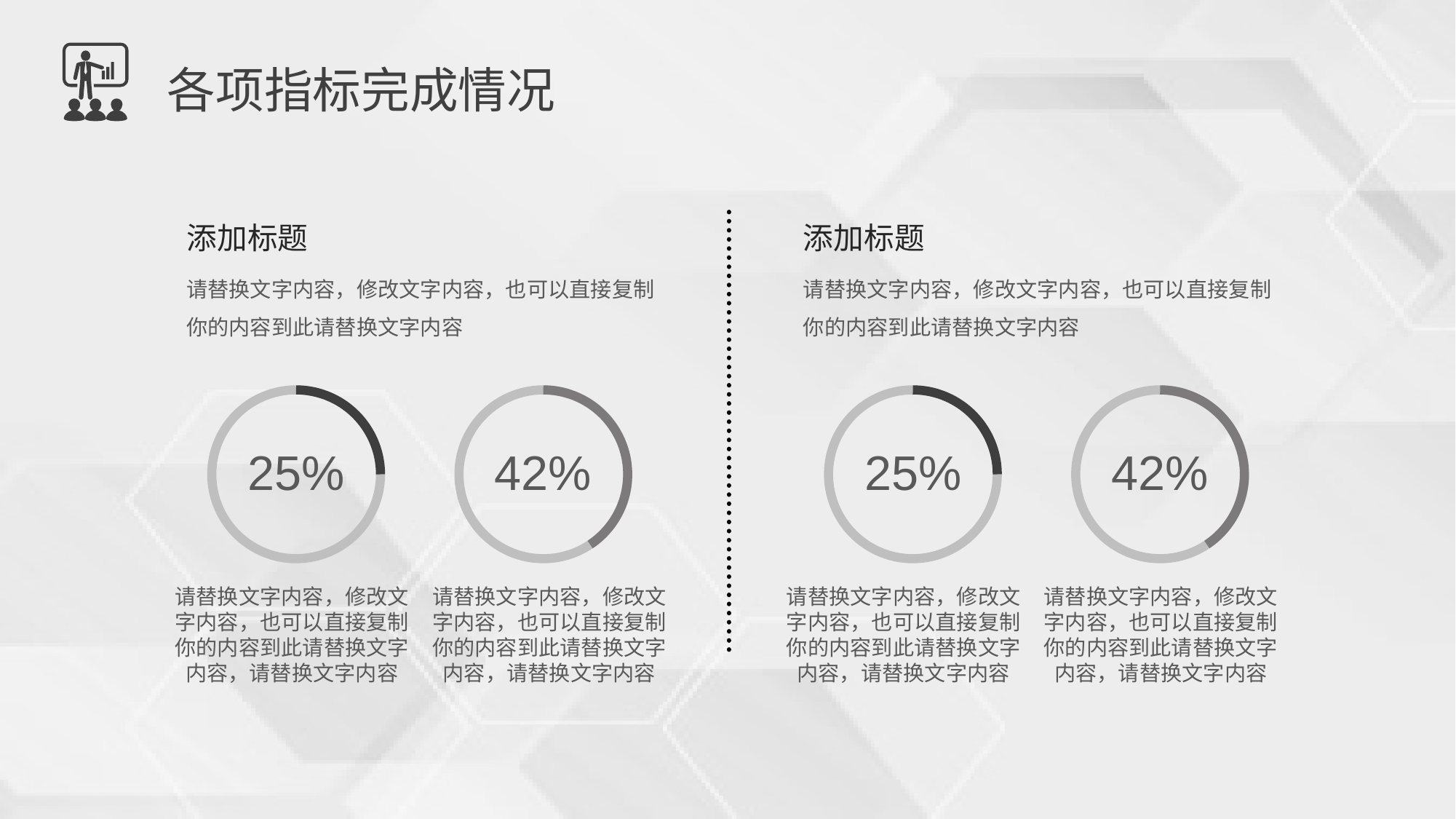

各项指标完成情况
添加标题
请替换文字内容，修改文字内容，也可以直接复制你的内容到此请替换文字内容

25%
42%
请替换文字内容，修改文字内容，也可以直接复制你的内容到此请替换文字内容，请替换文字内容
请替换文字内容，修改文字内容，也可以直接复制你的内容到此请替换文字内容，请替换文字内容
添加标题
请替换文字内容，修改文字内容，也可以直接复制你的内容到此请替换文字内容

25%
42%
请替换文字内容，修改文字内容，也可以直接复制你的内容到此请替换文字内容，请替换文字内容
请替换文字内容，修改文字内容，也可以直接复制你的内容到此请替换文字内容，请替换文字内容